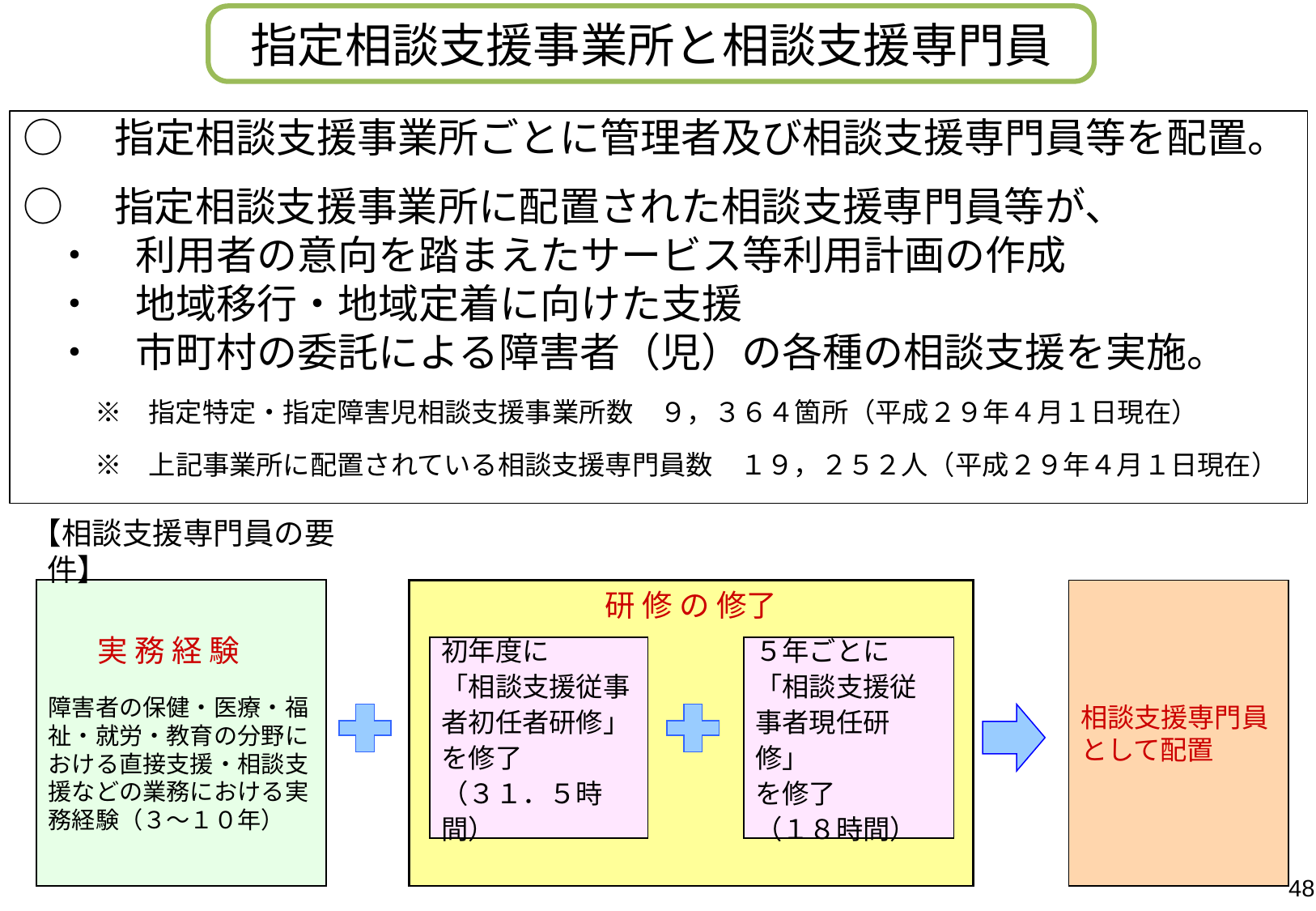

指定相談支援事業所と相談支援専門員
 ○　指定相談支援事業所ごとに管理者及び相談支援専門員等を配置。
 ○　指定相談支援事業所に配置された相談支援専門員等が、
　・　利用者の意向を踏まえたサービス等利用計画の作成
　・　地域移行・地域定着に向けた支援
　・　市町村の委託による障害者（児）の各種の相談支援を実施。
　　　※　指定特定・指定障害児相談支援事業所数　９，３６４箇所（平成２９年４月１日現在）
　　　※　上記事業所に配置されている相談支援専門員数　１９，２５２人（平成２９年４月１日現在）
【相談支援専門員の要件】
          実 務 経 験

障害者の保健・医療・福祉・就労・教育の分野における直接支援・相談支援などの業務における実務経験（３～１０年）
研 修 の 修了
相談支援専門員
として配置
５年ごとに
「相談支援従事者現任研修」
を修了
（１８時間）
初年度に
「相談支援従事者初任者研修」を修了
（３１．５時間）

48